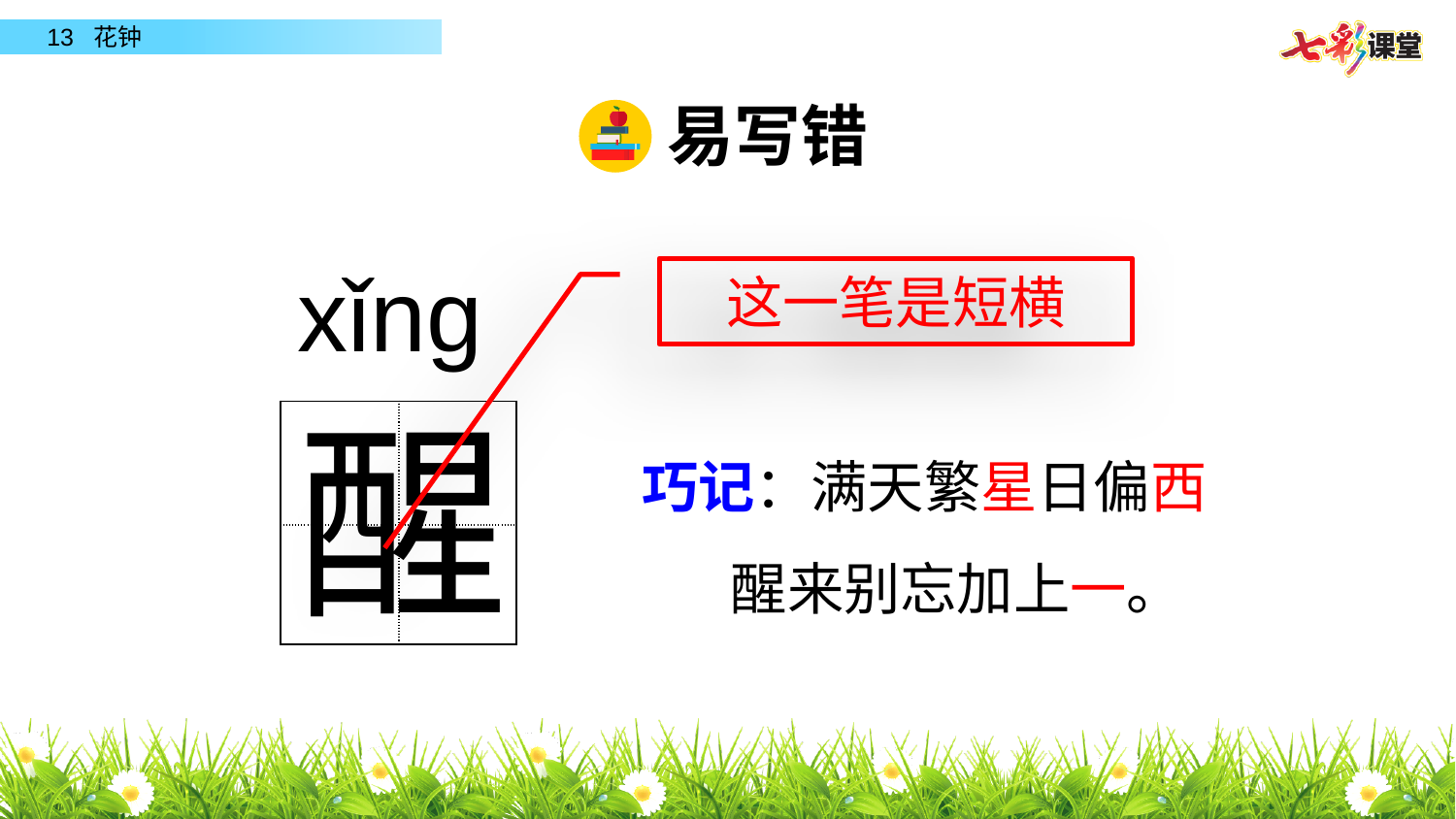

易写错

xǐng
这一笔是短横
醒
|  |  |
| --- | --- |
|  |  |
巧记：满天繁星日偏西
      醒来别忘加上一。